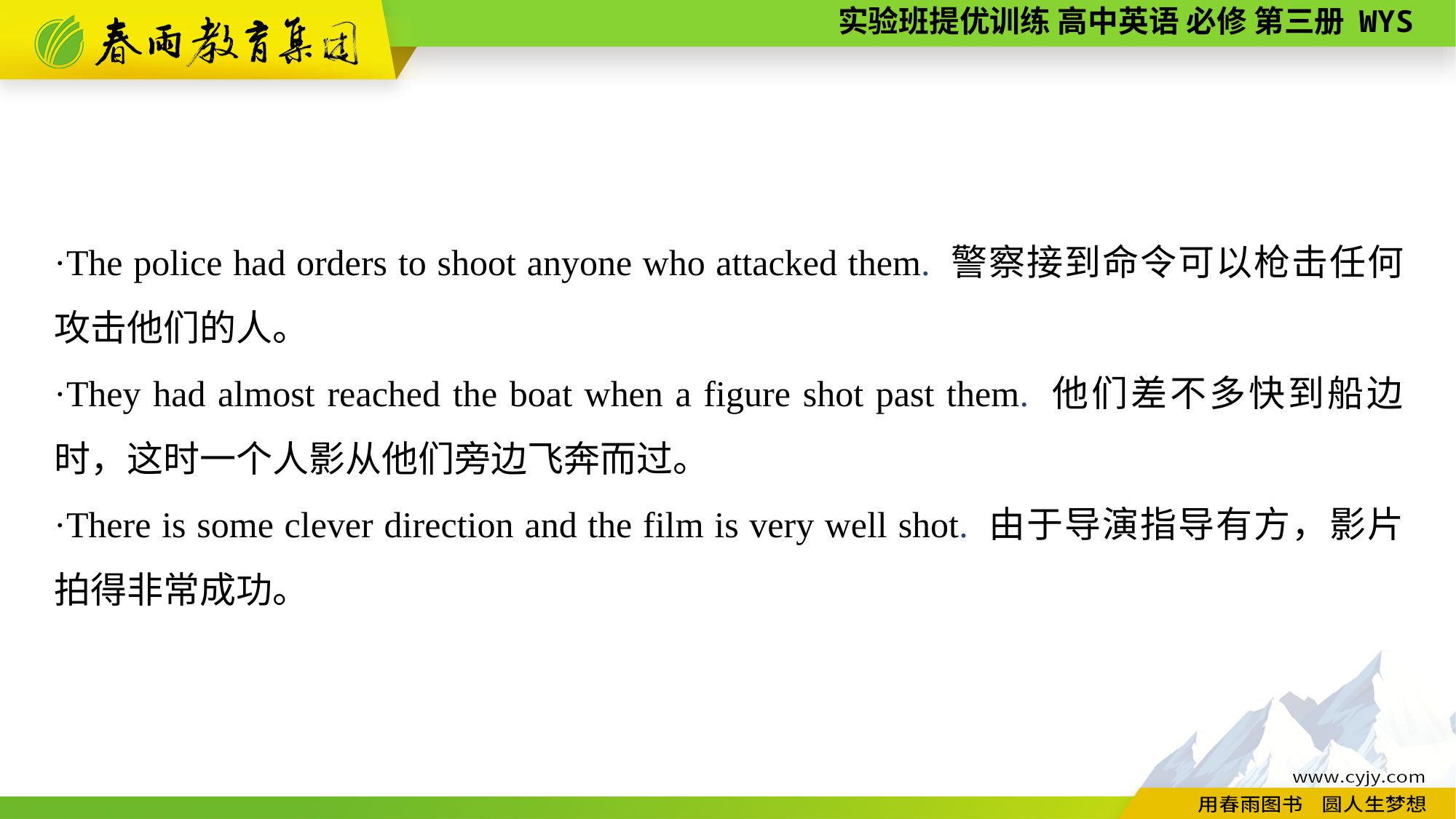

·The police had orders to shoot anyone who attacked them. 警察接到命令可以枪击任何攻击他们的人。
·They had almost reached the boat when a figure shot past them. 他们差不多快到船边时，这时一个人影从他们旁边飞奔而过。
·There is some clever direction and the film is very well shot. 由于导演指导有方，影片拍得非常成功。